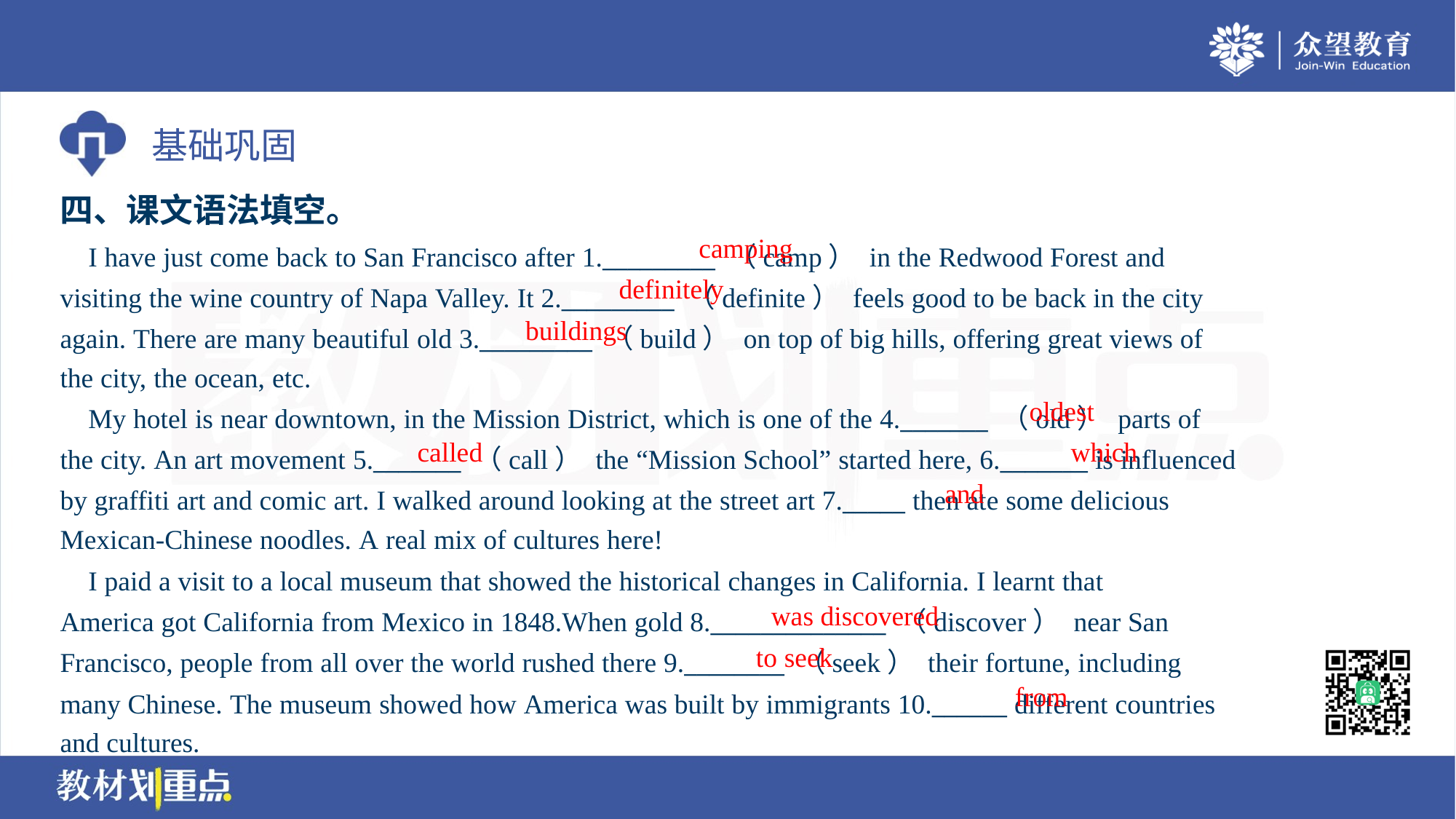

四、课文语法填空。
camping
    I have just come back to San Francisco after 1._________ （camp） in the Redwood Forest and
visiting the wine country of Napa Valley. It 2._________ （definite） feels good to be back in the city
again. There are many beautiful old 3._________ （build） on top of big hills, offering great views of
the city, the ocean, etc.
definitely
buildings
oldest
    My hotel is near downtown, in the Mission District, which is one of the 4._______ （old） parts of
the city. An art movement 5._______ （call） the “Mission School” started here, 6._______ is influenced
by graffiti art and comic art. I walked around looking at the street art 7._____ then ate some delicious
Mexican-Chinese noodles. A real mix of cultures here!
called
which
and
    I paid a visit to a local museum that showed the historical changes in California. I learnt that
America got California from Mexico in 1848.When gold 8.______________ （discover） near San
Francisco, people from all over the world rushed there 9.________ （seek） their fortune, including
many Chinese. The museum showed how America was built by immigrants 10.______ different countries
and cultures.
was discovered
to seek
from